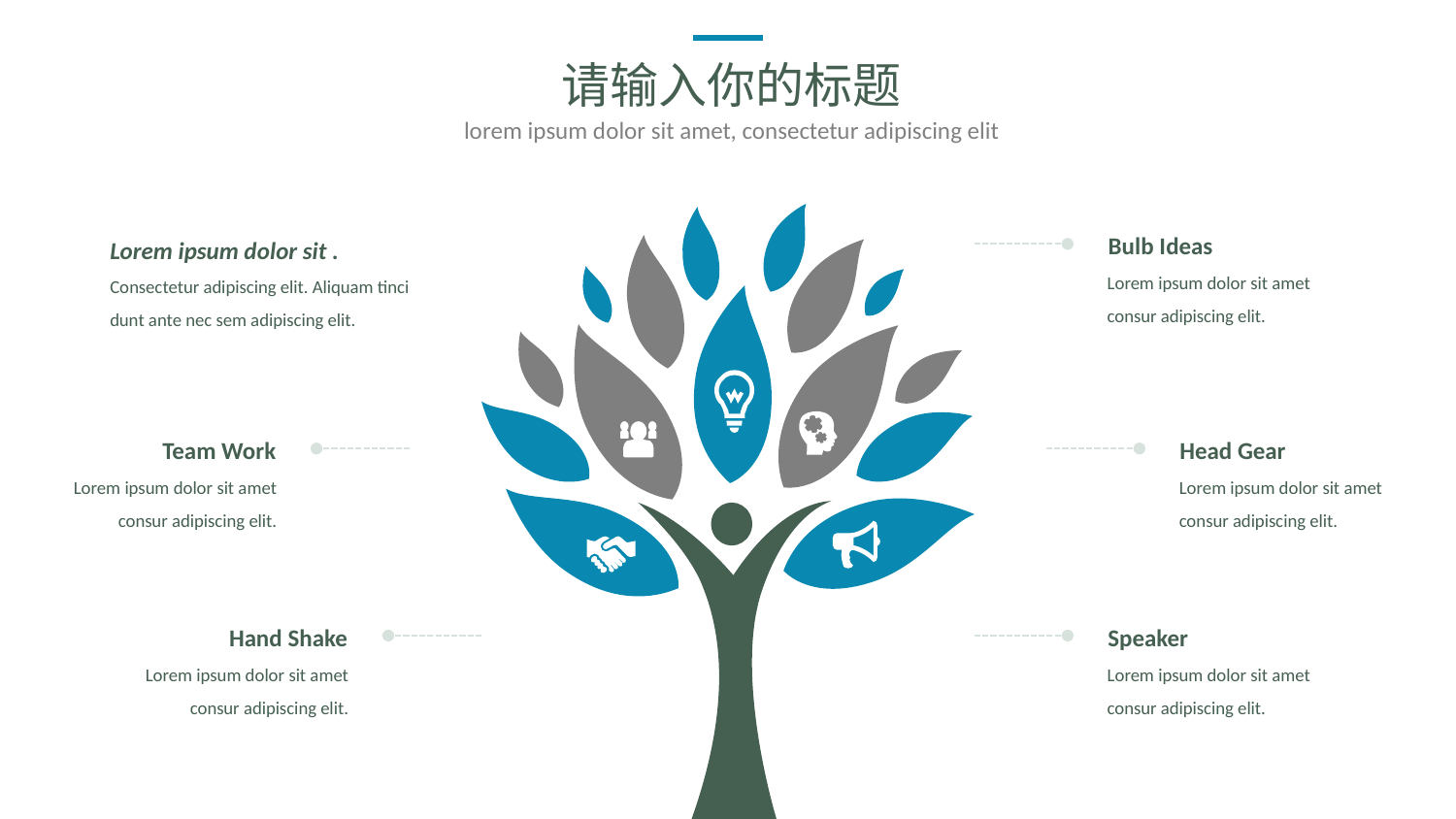

请输入你的标题
lorem ipsum dolor sit amet, consectetur adipiscing elit

Lorem ipsum dolor sit .
Consectetur adipiscing elit. Aliquam tinci
dunt ante nec sem adipiscing elit.
Bulb Ideas
Lorem ipsum dolor sit amet consur adipiscing elit.

Team Work
Head Gear
Lorem ipsum dolor sit amet consur adipiscing elit.
Lorem ipsum dolor sit amet consur adipiscing elit.

Hand Shake
Speaker
Lorem ipsum dolor sit amet consur adipiscing elit.
Lorem ipsum dolor sit amet consur adipiscing elit.